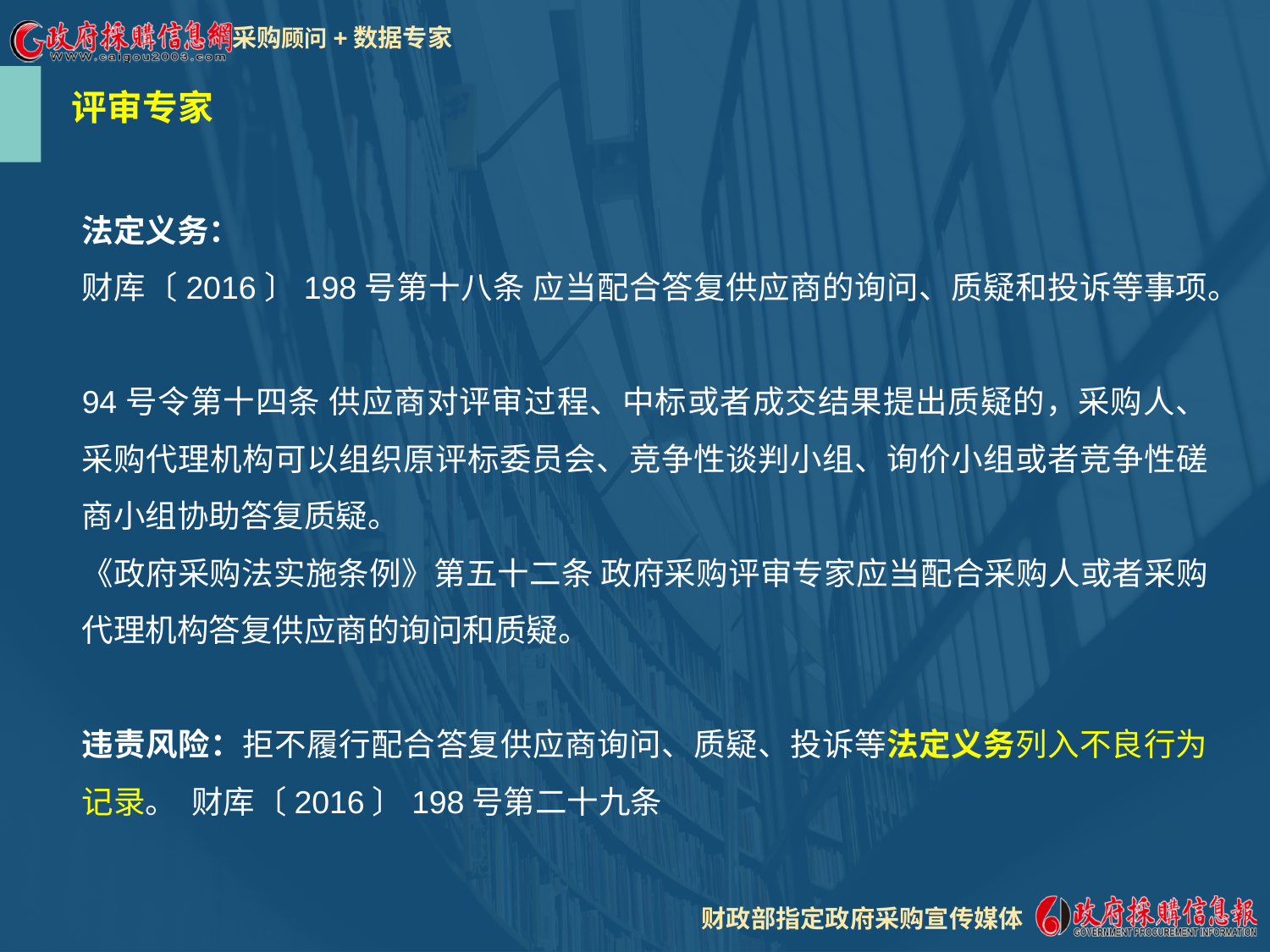

评审专家
法定义务：
财库〔2016〕198号第十八条 应当配合答复供应商的询问、质疑和投诉等事项。
94号令第十四条 供应商对评审过程、中标或者成交结果提出质疑的，采购人、采购代理机构可以组织原评标委员会、竞争性谈判小组、询价小组或者竞争性磋商小组协助答复质疑。
《政府采购法实施条例》第五十二条 政府采购评审专家应当配合采购人或者采购代理机构答复供应商的询问和质疑。

违责风险：拒不履行配合答复供应商询问、质疑、投诉等法定义务列入不良行为记录。  财库〔2016〕198号第二十九条